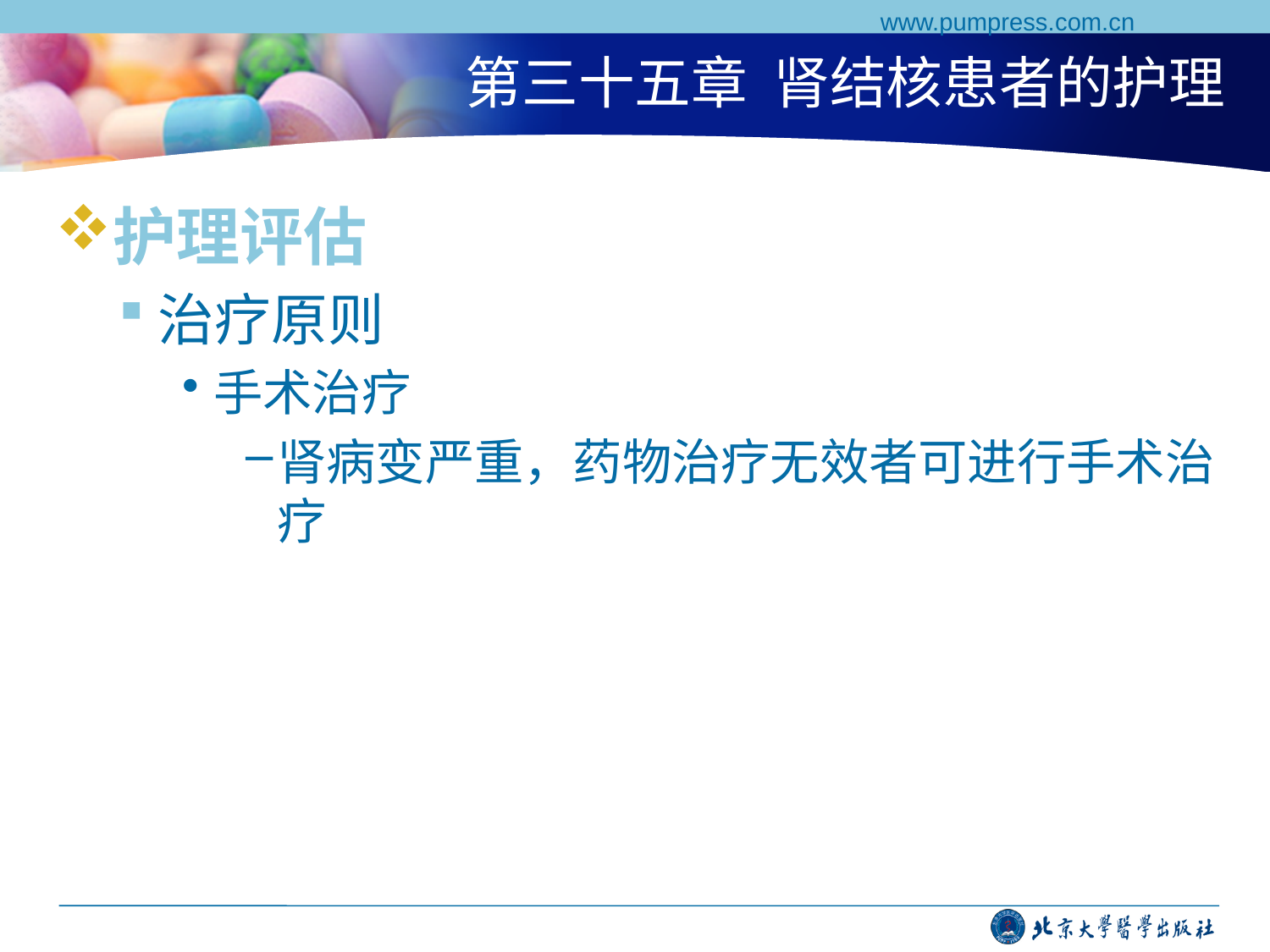

www.pumpress.com.cn
# 第三十五章  肾结核患者的护理
护理评估
治疗原则
手术治疗
肾病变严重，药物治疗无效者可进行手术治疗